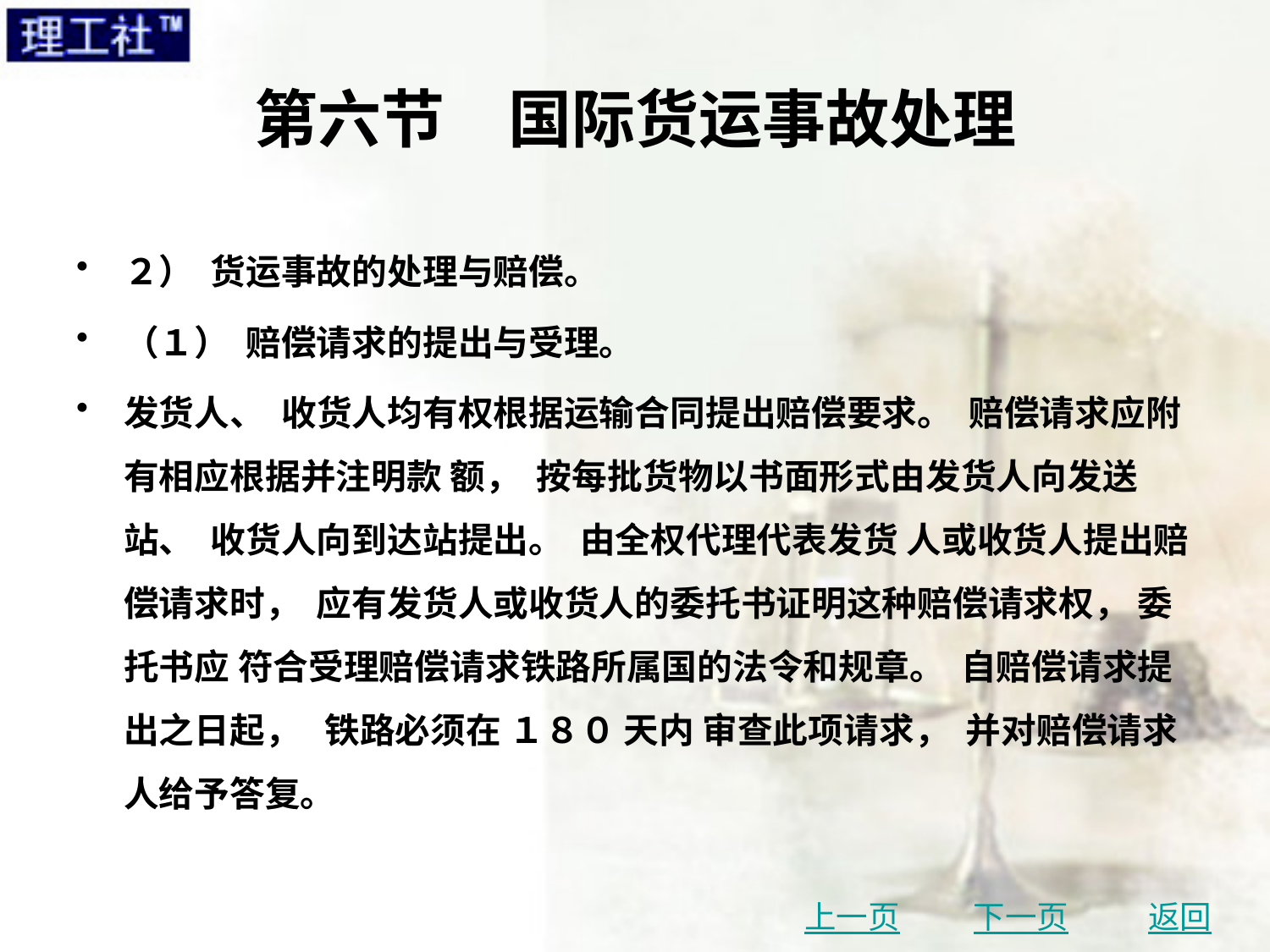

# 第六节　国际货运事故处理
２）  货运事故的处理与赔偿。
（１）  赔偿请求的提出与受理。
发货人、  收货人均有权根据运输合同提出赔偿要求。  赔偿请求应附有相应根据并注明款 额，  按每批货物以书面形式由发货人向发送站、  收货人向到达站提出。  由全权代理代表发货 人或收货人提出赔偿请求时，  应有发货人或收货人的委托书证明这种赔偿请求权， 委托书应 符合受理赔偿请求铁路所属国的法令和规章。  自赔偿请求提出之日起，   铁路必须在 １８０ 天内 审查此项请求，  并对赔偿请求人给予答复。

上一页
下一页
返回